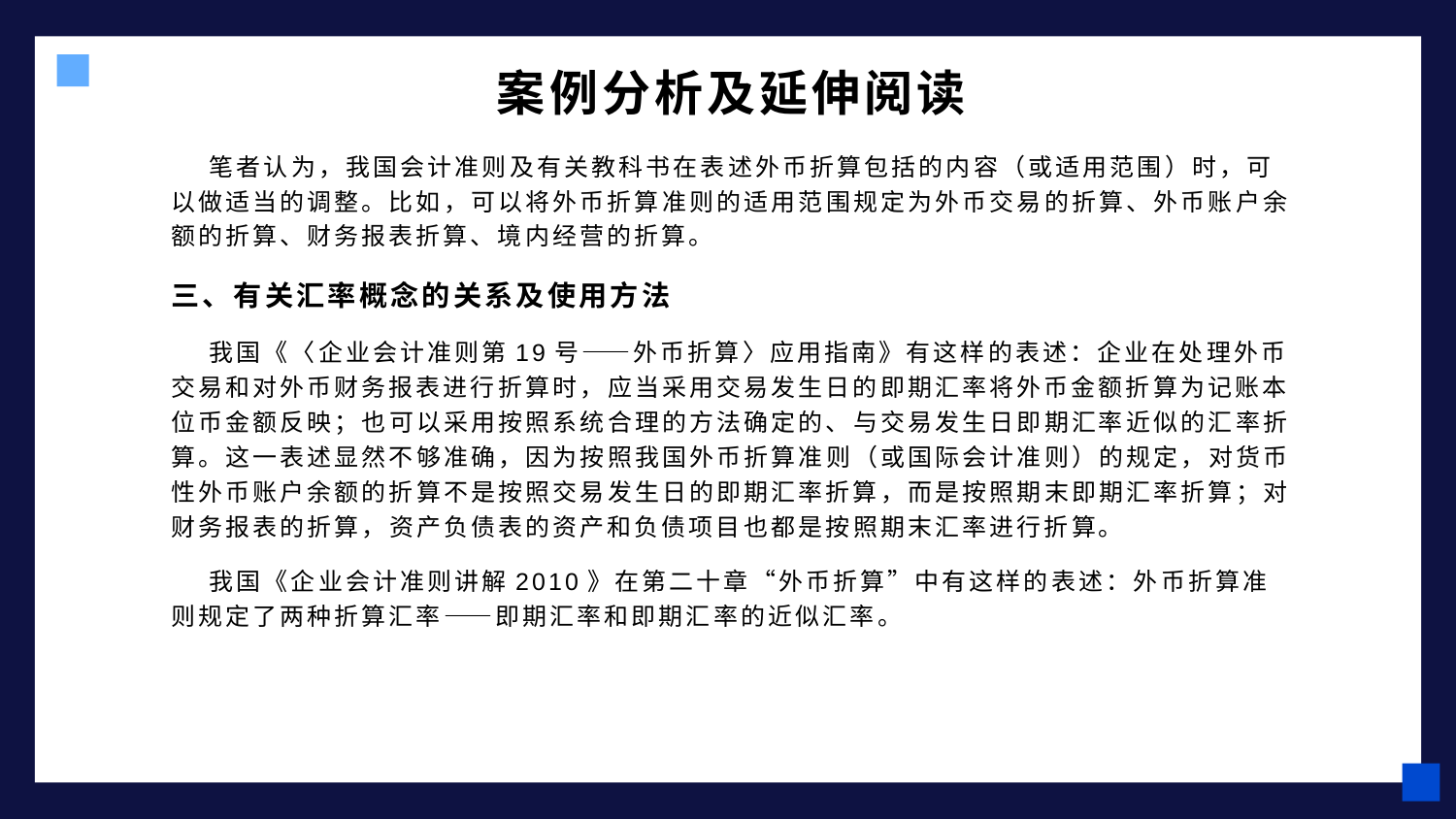

# 案例分析及延伸阅读
笔者认为，我国会计准则及有关教科书在表述外币折算包括的内容（或适用范围）时，可以做适当的调整。比如，可以将外币折算准则的适用范围规定为外币交易的折算、外币账户余额的折算、财务报表折算、境内经营的折算。
三、有关汇率概念的关系及使用方法
我国《〈企业会计准则第19号——外币折算〉应用指南》有这样的表述：企业在处理外币交易和对外币财务报表进行折算时，应当采用交易发生日的即期汇率将外币金额折算为记账本位币金额反映；也可以采用按照系统合理的方法确定的、与交易发生日即期汇率近似的汇率折算。这一表述显然不够准确，因为按照我国外币折算准则（或国际会计准则）的规定，对货币性外币账户余额的折算不是按照交易发生日的即期汇率折算，而是按照期末即期汇率折算；对财务报表的折算，资产负债表的资产和负债项目也都是按照期末汇率进行折算。
我国《企业会计准则讲解2010》在第二十章“外币折算”中有这样的表述：外币折算准则规定了两种折算汇率——即期汇率和即期汇率的近似汇率。